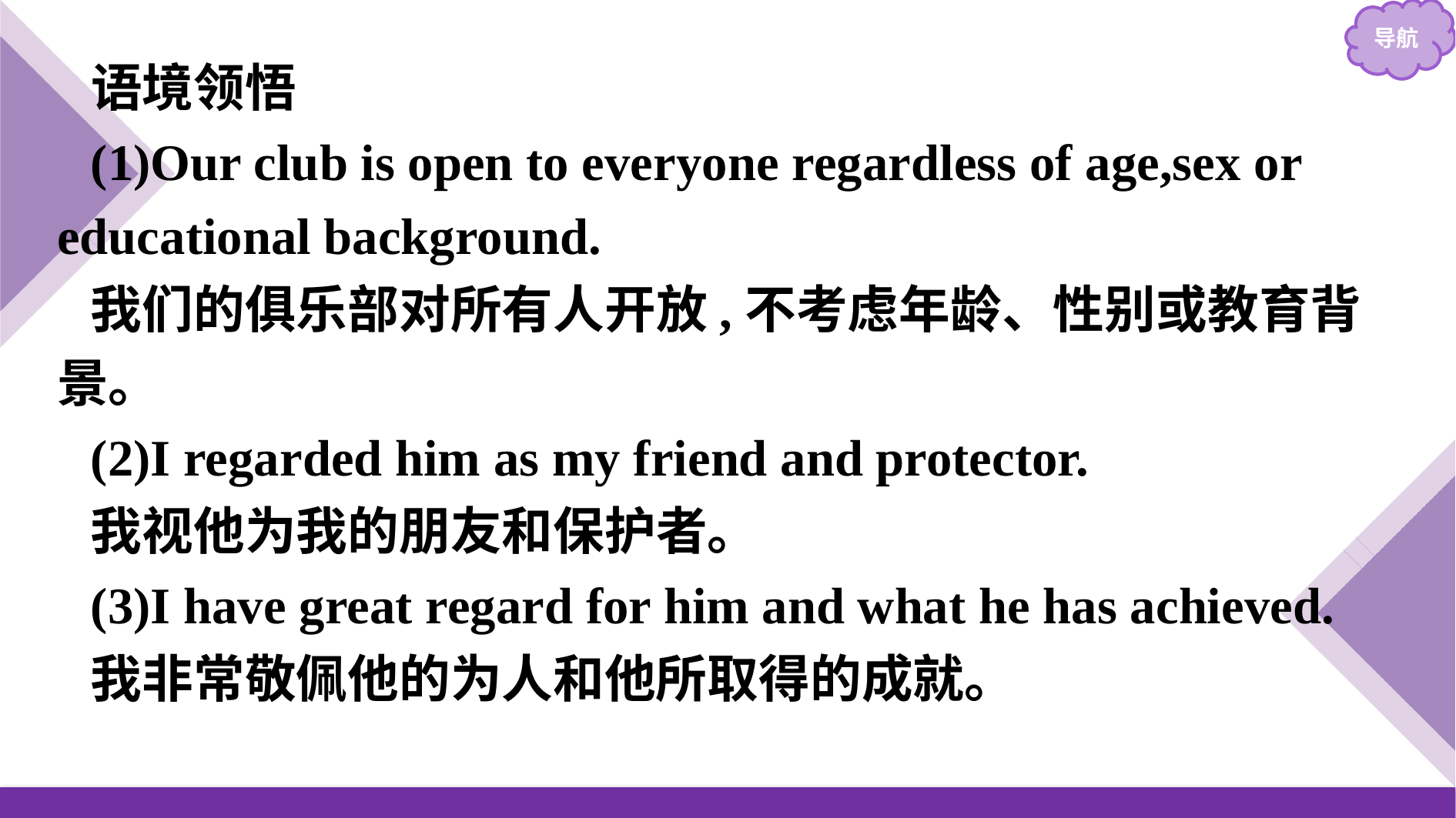

语境领悟
(1)Our club is open to everyone regardless of age,sex or educational background.
我们的俱乐部对所有人开放,不考虑年龄、性别或教育背景。
(2)I regarded him as my friend and protector.
我视他为我的朋友和保护者。
(3)I have great regard for him and what he has achieved.
我非常敬佩他的为人和他所取得的成就。